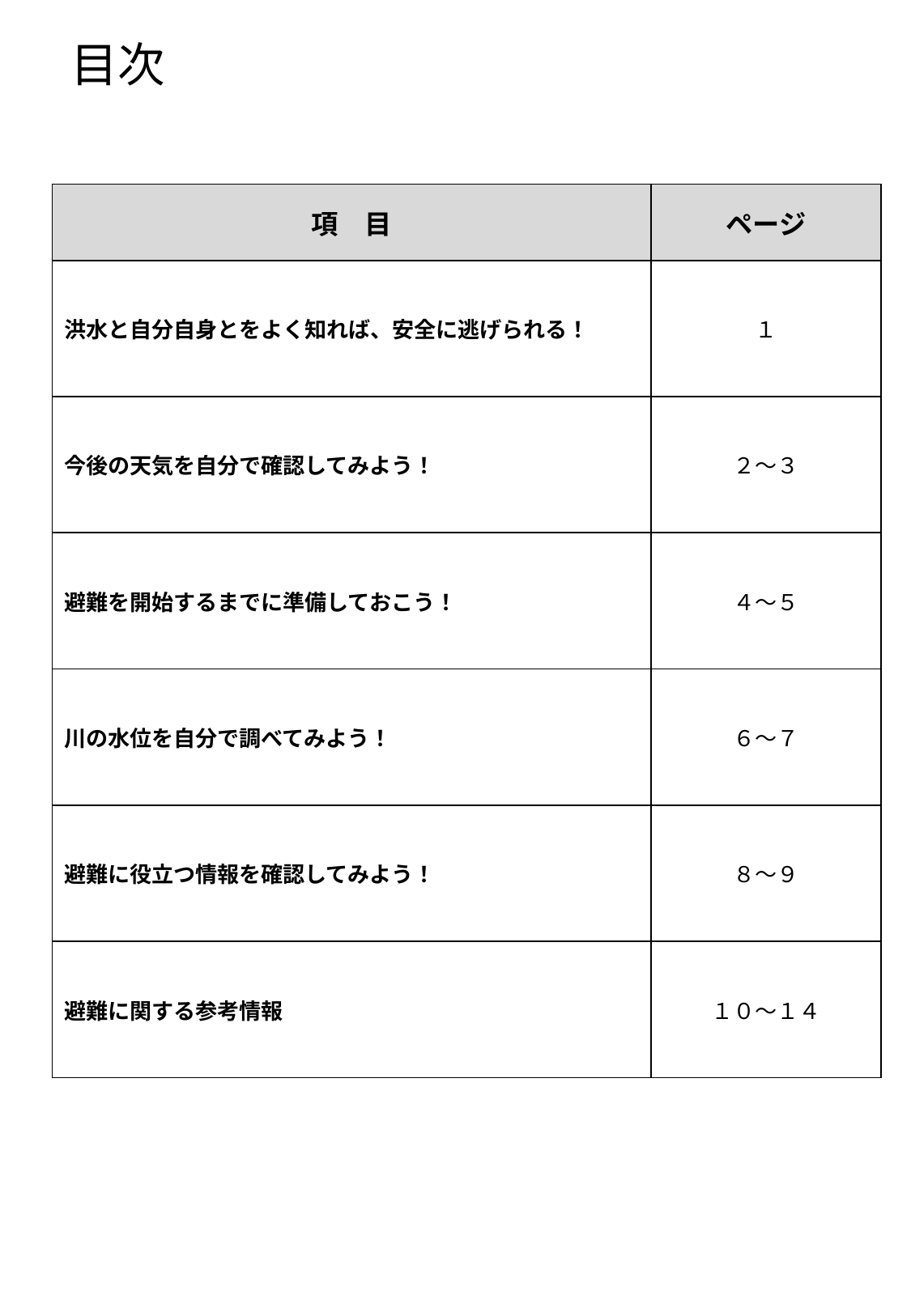

目次
| 項　目 | ページ |
| --- | --- |
| 洪水と自分自身とをよく知れば、安全に逃げられる！ | １ |
| 今後の天気を自分で確認してみよう！ | ２～３ |
| 避難を開始するまでに準備しておこう！ | ４～５ |
| 川の水位を自分で調べてみよう！ | ６～７ |
| 避難に役立つ情報を確認してみよう！ | ８～９ |
| 避難に関する参考情報 | １０～１４ |